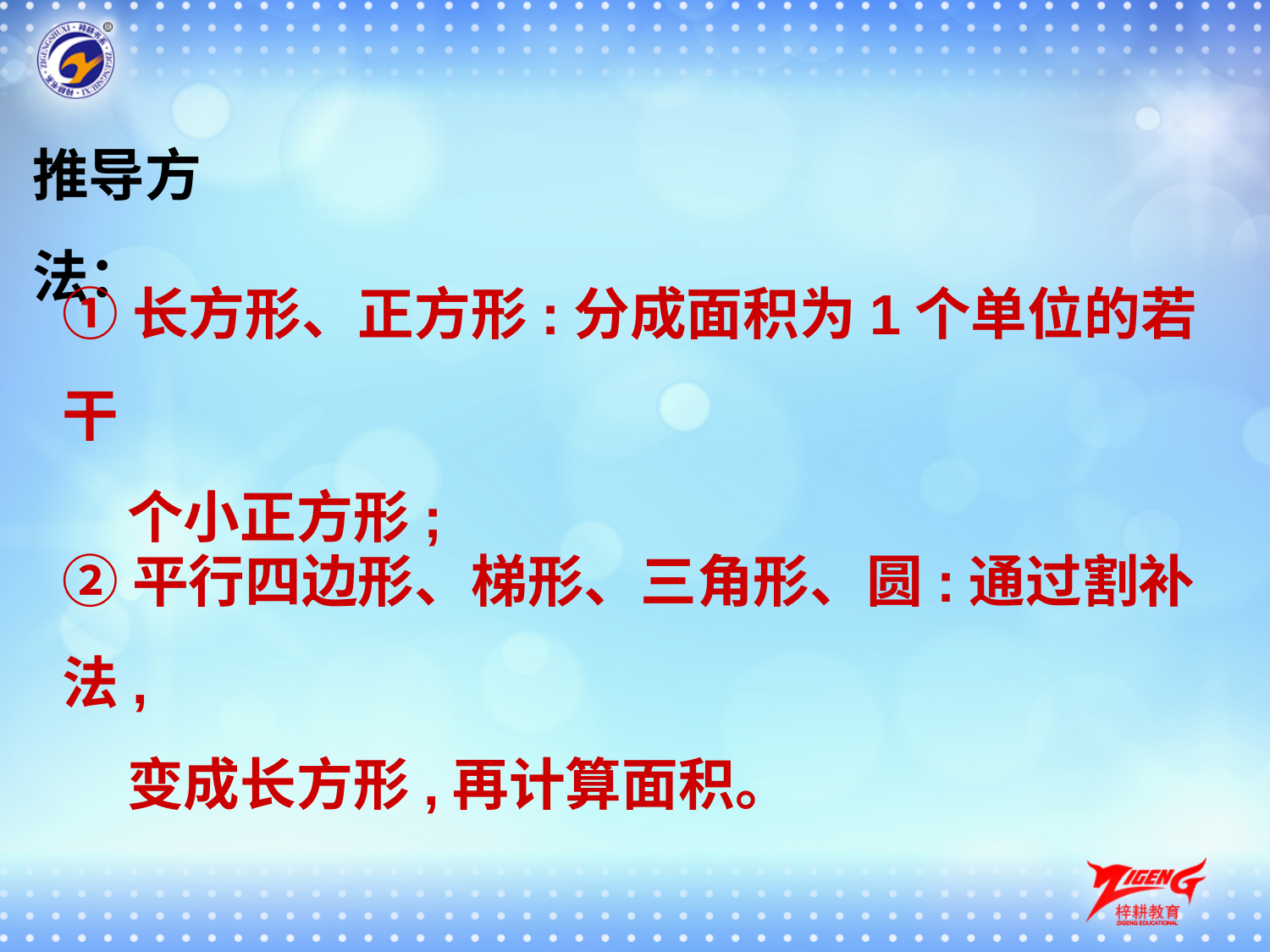

推导方法：
①长方形、正方形:分成面积为1个单位的若干
    个小正方形;
②平行四边形、梯形、三角形、圆:通过割补法,
    变成长方形,再计算面积。